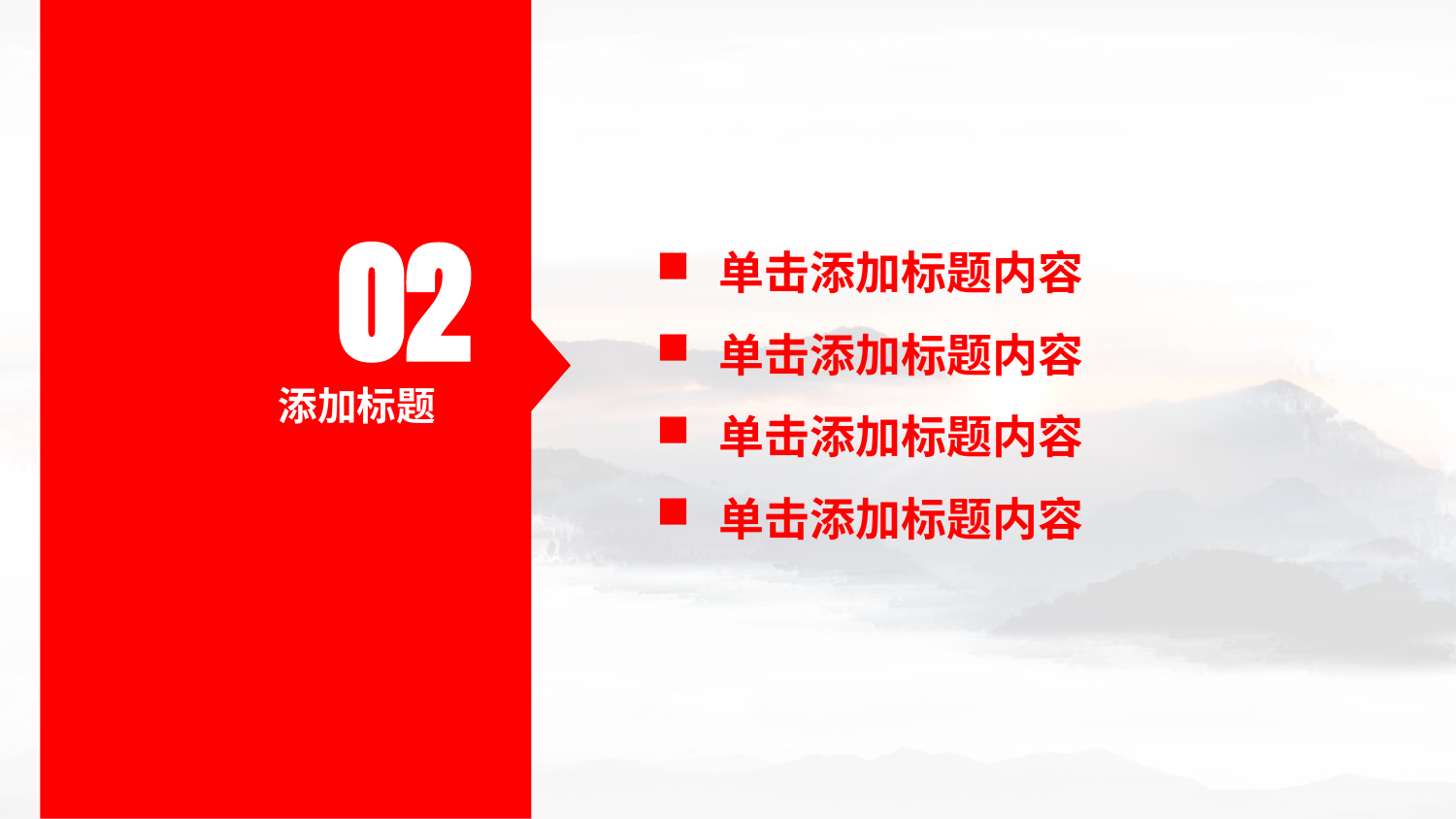

单击添加标题内容
 单击添加标题内容
 单击添加标题内容
 单击添加标题内容

02

添加标题